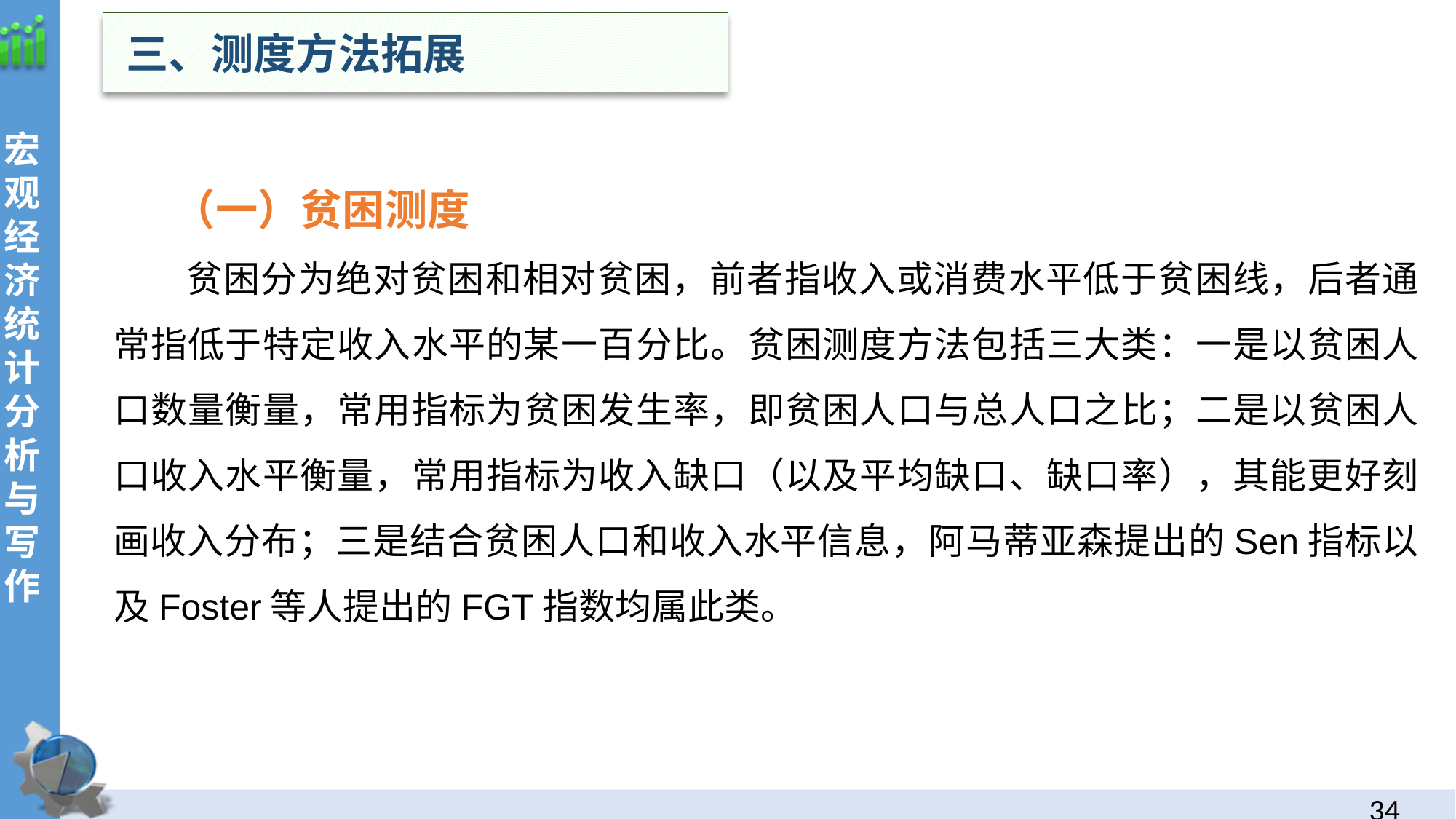

三、测度方法拓展
  （一）贫困测度
贫困分为绝对贫困和相对贫困，前者指收入或消费水平低于贫困线，后者通常指低于特定收入水平的某一百分比。贫困测度方法包括三大类：一是以贫困人口数量衡量，常用指标为贫困发生率，即贫困人口与总人口之比；二是以贫困人口收入水平衡量，常用指标为收入缺口（以及平均缺口、缺口率），其能更好刻画收入分布；三是结合贫困人口和收入水平信息，阿马蒂亚森提出的Sen指标以及Foster等人提出的FGT指数均属此类。

34